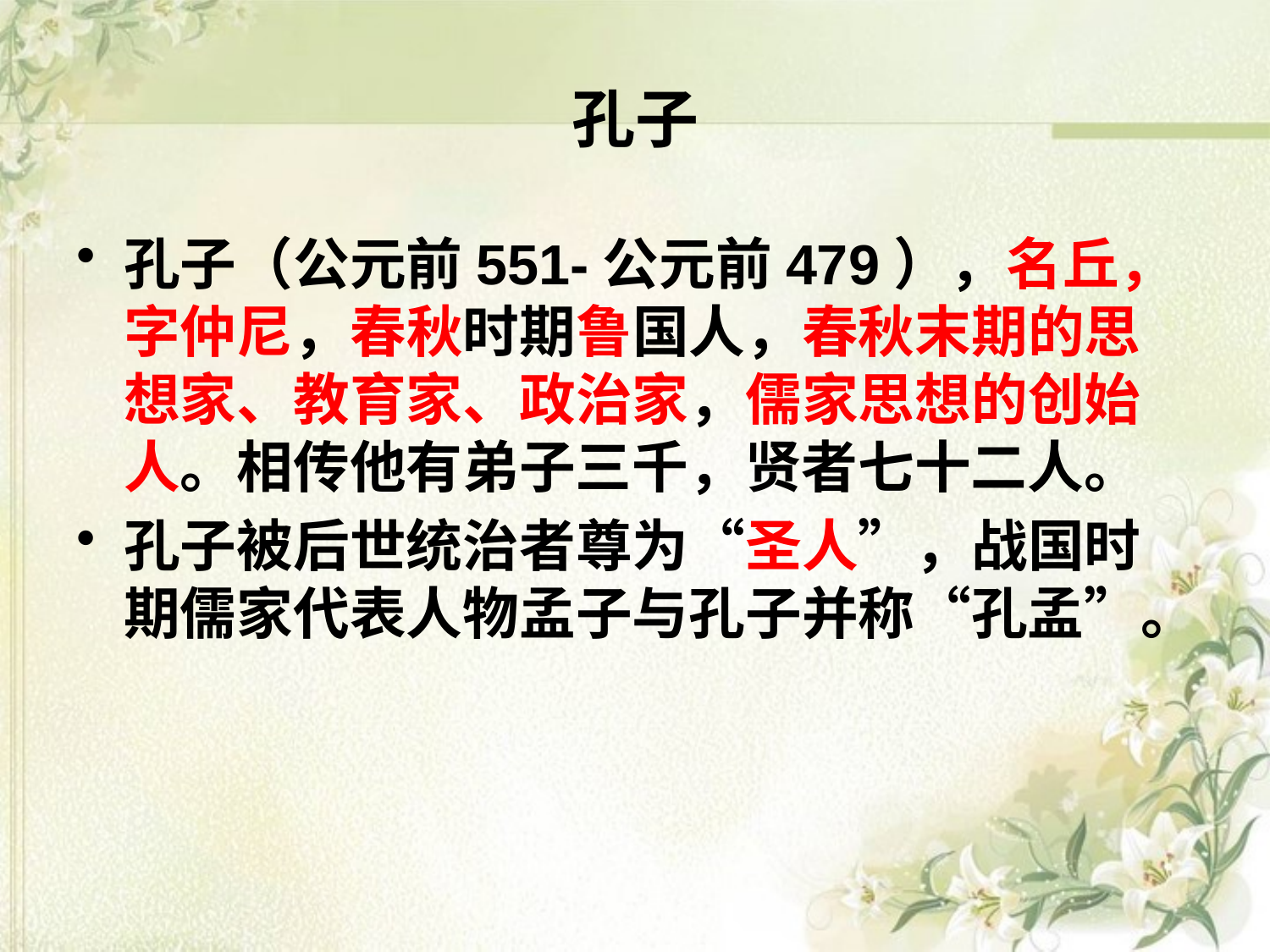

# 孔子
孔子（公元前551-公元前479），名丘，字仲尼，春秋时期鲁国人，春秋末期的思想家、教育家、政治家，儒家思想的创始人。相传他有弟子三千，贤者七十二人。
孔子被后世统治者尊为“圣人”，战国时期儒家代表人物孟子与孔子并称“孔孟”。